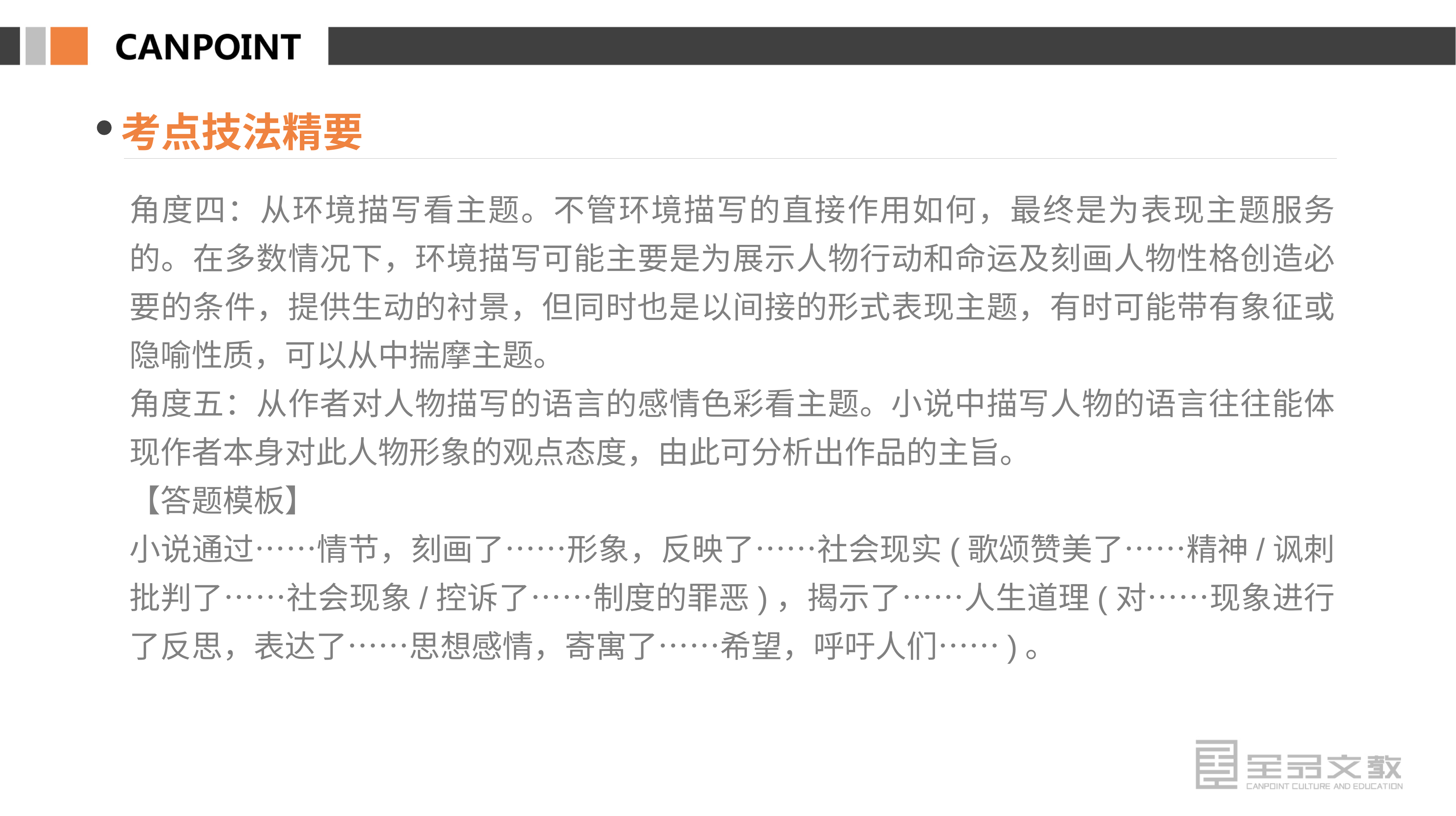

考点技法精要

角度四：从环境描写看主题。不管环境描写的直接作用如何，最终是为表现主题服务的。在多数情况下，环境描写可能主要是为展示人物行动和命运及刻画人物性格创造必要的条件，提供生动的衬景，但同时也是以间接的形式表现主题，有时可能带有象征或隐喻性质，可以从中揣摩主题。
角度五：从作者对人物描写的语言的感情色彩看主题。小说中描写人物的语言往往能体现作者本身对此人物形象的观点态度，由此可分析出作品的主旨。
【答题模板】
小说通过……情节，刻画了……形象，反映了……社会现实(歌颂赞美了……精神/讽刺批判了……社会现象/控诉了……制度的罪恶)，揭示了……人生道理(对……现象进行了反思，表达了……思想感情，寄寓了……希望，呼吁人们……)。